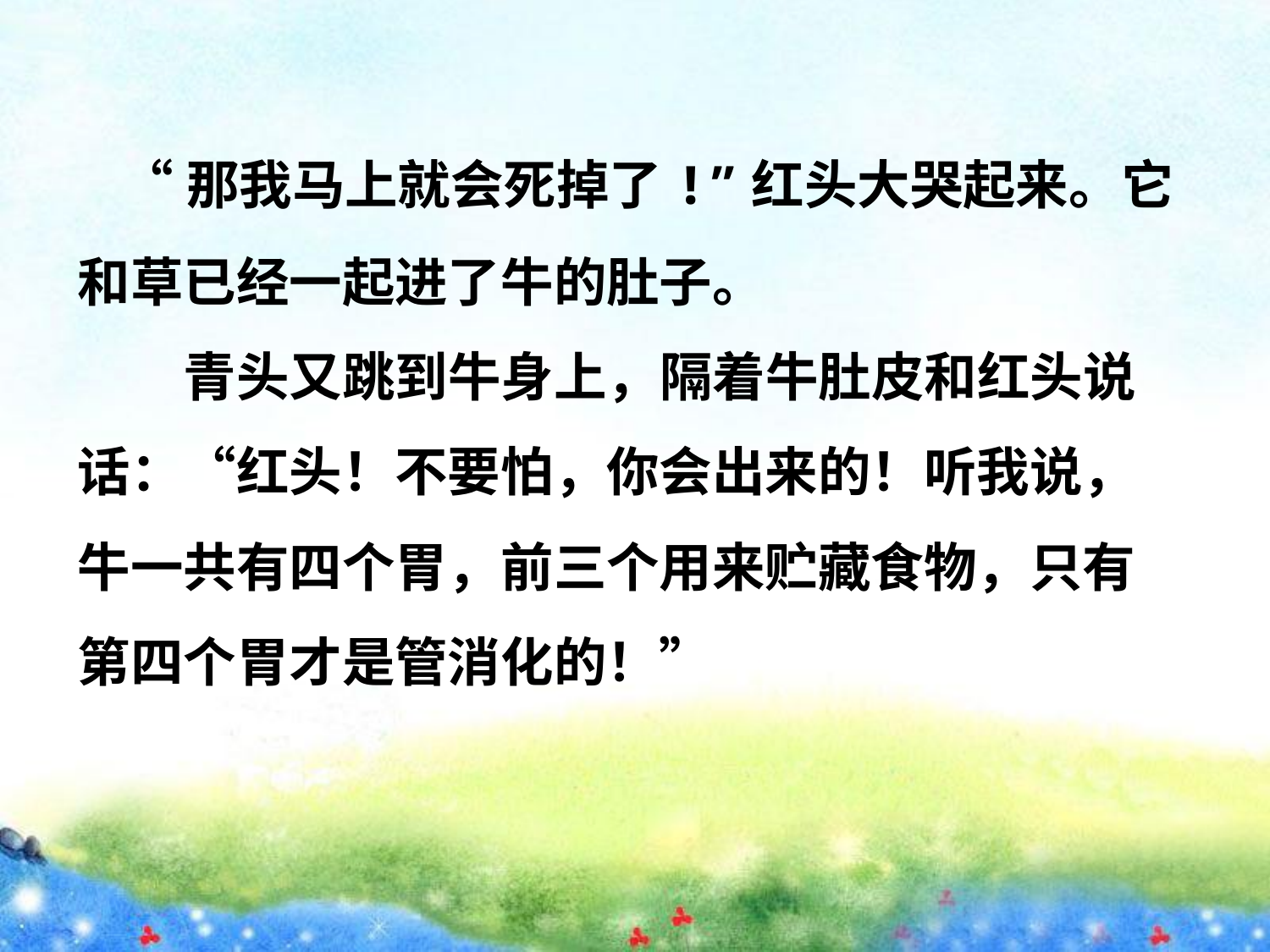

# “那我马上就会死掉了!”红头大哭起来。它和草已经一起进了牛的肚子。 　　青头又跳到牛身上，隔着牛肚皮和红头说话：“红头！不要怕，你会出来的！听我说，牛一共有四个胃，前三个用来贮藏食物，只有第四个胃才是管消化的！”